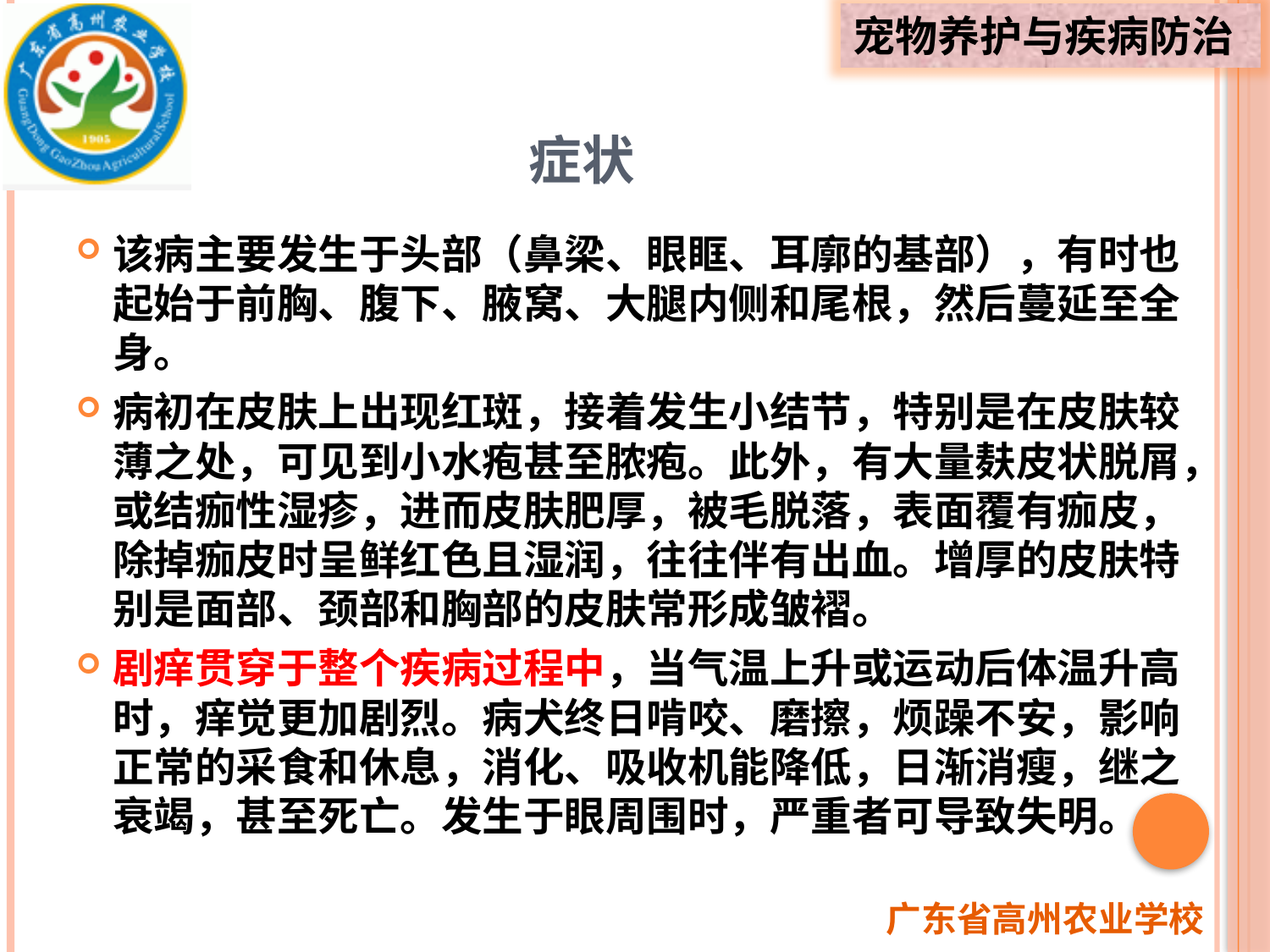

# 症状
该病主要发生于头部（鼻梁、眼眶、耳廓的基部），有时也起始于前胸、腹下、腋窝、大腿内侧和尾根，然后蔓延至全身。
病初在皮肤上出现红斑，接着发生小结节，特别是在皮肤较薄之处，可见到小水疱甚至脓疱。此外，有大量麸皮状脱屑，或结痂性湿疹，进而皮肤肥厚，被毛脱落，表面覆有痂皮，除掉痂皮时呈鲜红色且湿润，往往伴有出血。增厚的皮肤特别是面部、颈部和胸部的皮肤常形成皱褶。
剧痒贯穿于整个疾病过程中，当气温上升或运动后体温升高时，痒觉更加剧烈。病犬终日啃咬、磨擦，烦躁不安，影响正常的采食和休息，消化、吸收机能降低，日渐消瘦，继之衰竭，甚至死亡。发生于眼周围时，严重者可导致失明。